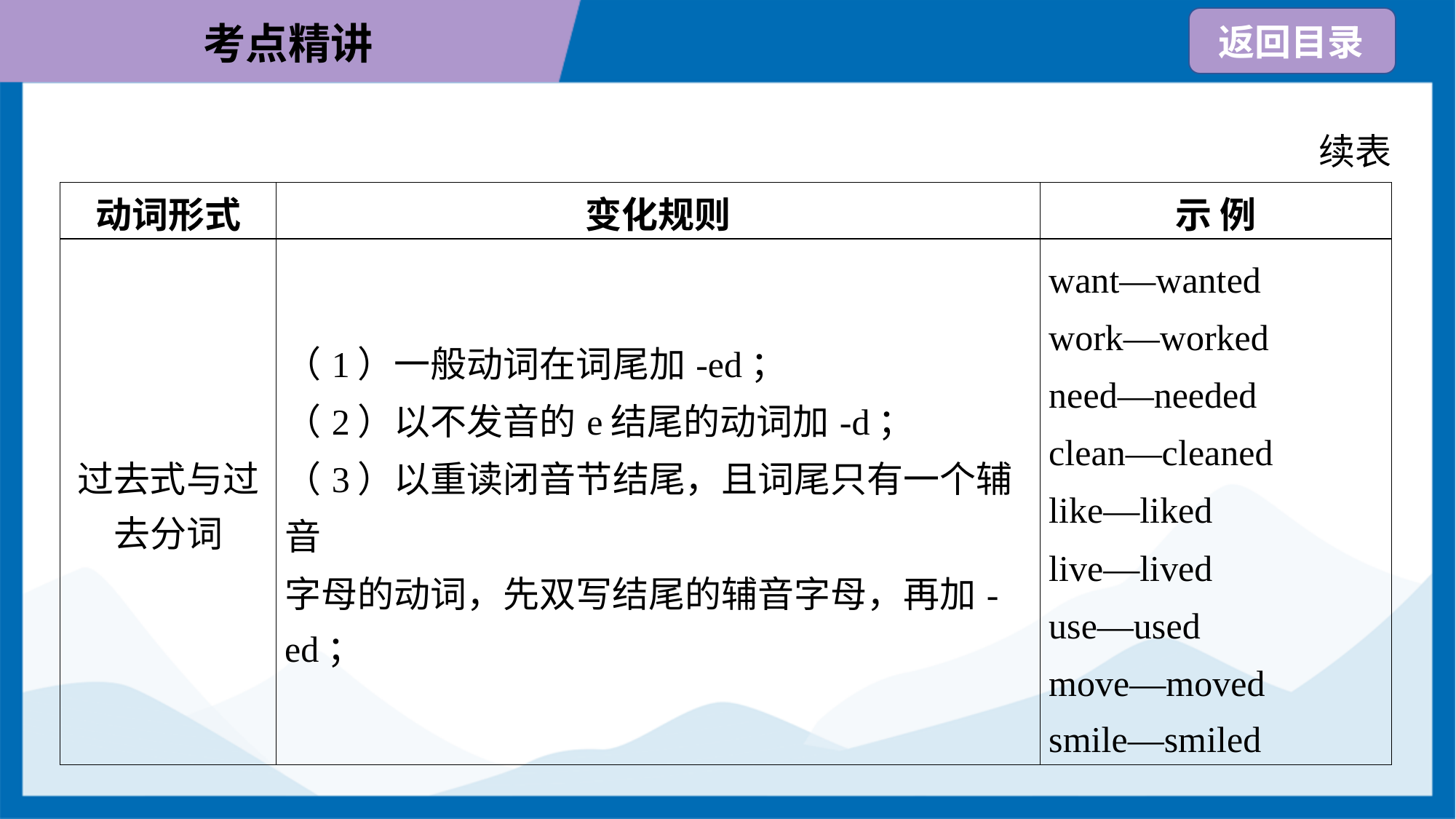

续表
| 动词形式 | 变化规则 | 示 例 |
| --- | --- | --- |
| 过去式与过 去分词 | （1）一般动词在词尾加-ed； （2）以不发音的e结尾的动词加-d； （3）以重读闭音节结尾，且词尾只有一个辅音 字母的动词，先双写结尾的辅音字母，再加- ed； | want—wanted work—worked need—needed clean—cleaned like—liked live—lived use—used move—moved smile—smiled |